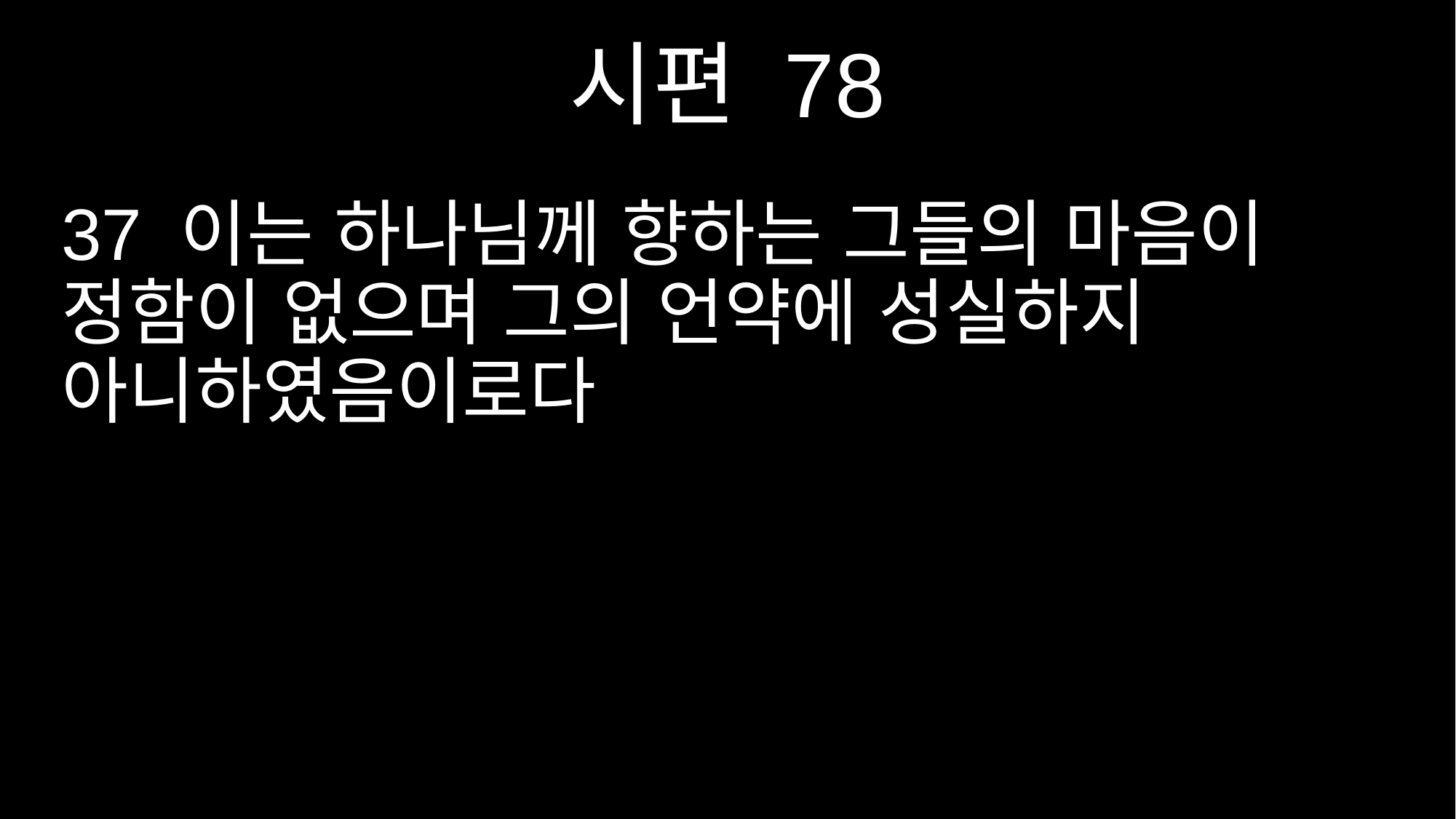

시편 78
37 이는 하나님께 향하는 그들의 마음이 정함이 없으며 그의 언약에 성실하지 아니하였음이로다